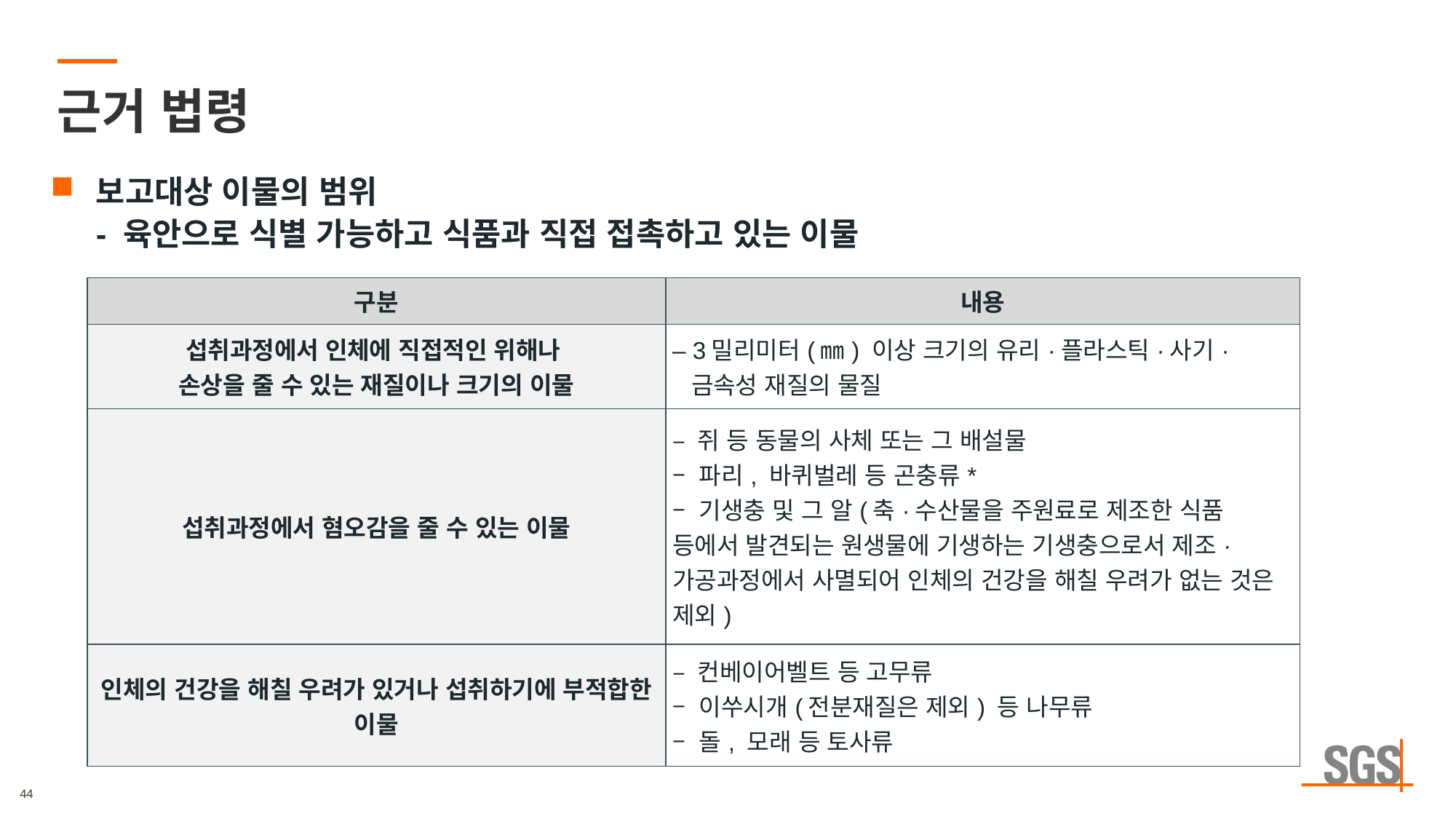

# 근거 법령
보고대상 이물의 범위
- 육안으로 식별 가능하고 식품과 직접 접촉하고 있는 이물

| 구분 | 내용 |
| --- | --- |
| 섭취과정에서 인체에 직접적인 위해나 손상을 줄 수 있는 재질이나 크기의 이물 | – 3밀리미터(㎜) 이상 크기의 유리·플라스틱·사기· 금속성 재질의 물질 |
| 섭취과정에서 혐오감을 줄 수 있는 이물 | – 쥐 등 동물의 사체 또는 그 배설물 – 파리, 바퀴벌레 등 곤충류\* – 기생충 및 그 알(축·수산물을 주원료로 제조한 식품 등에서 발견되는 원생물에 기생하는 기생충으로서 제조·가공과정에서 사멸되어 인체의 건강을 해칠 우려가 없는 것은 제외) |
| 인체의 건강을 해칠 우려가 있거나 섭취하기에 부적합한 이물 | – 컨베이어벨트 등 고무류 – 이쑤시개(전분재질은 제외) 등 나무류 – 돌, 모래 등 토사류 |